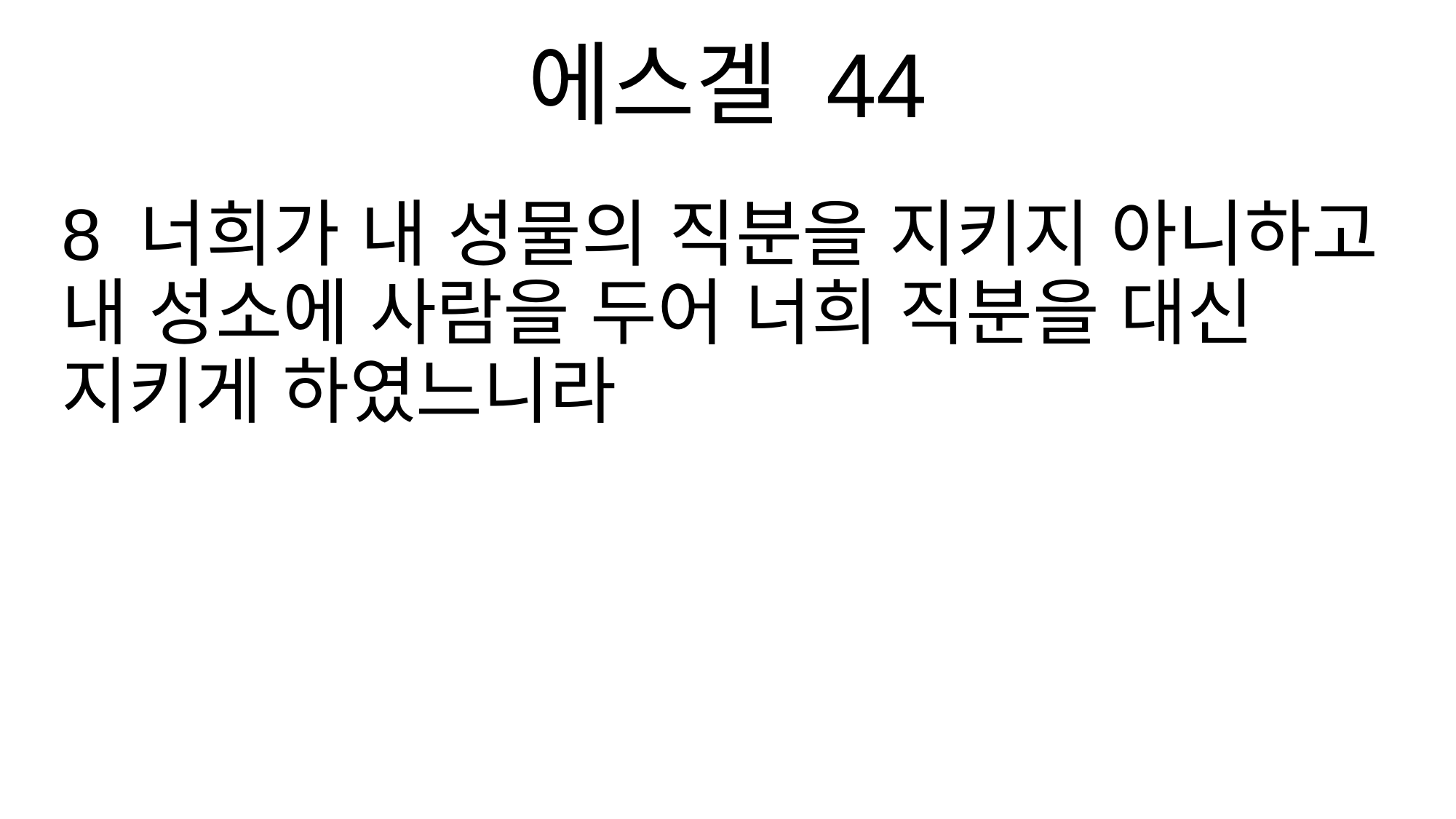

에스겔 44
8 너희가 내 성물의 직분을 지키지 아니하고 내 성소에 사람을 두어 너희 직분을 대신 지키게 하였느니라